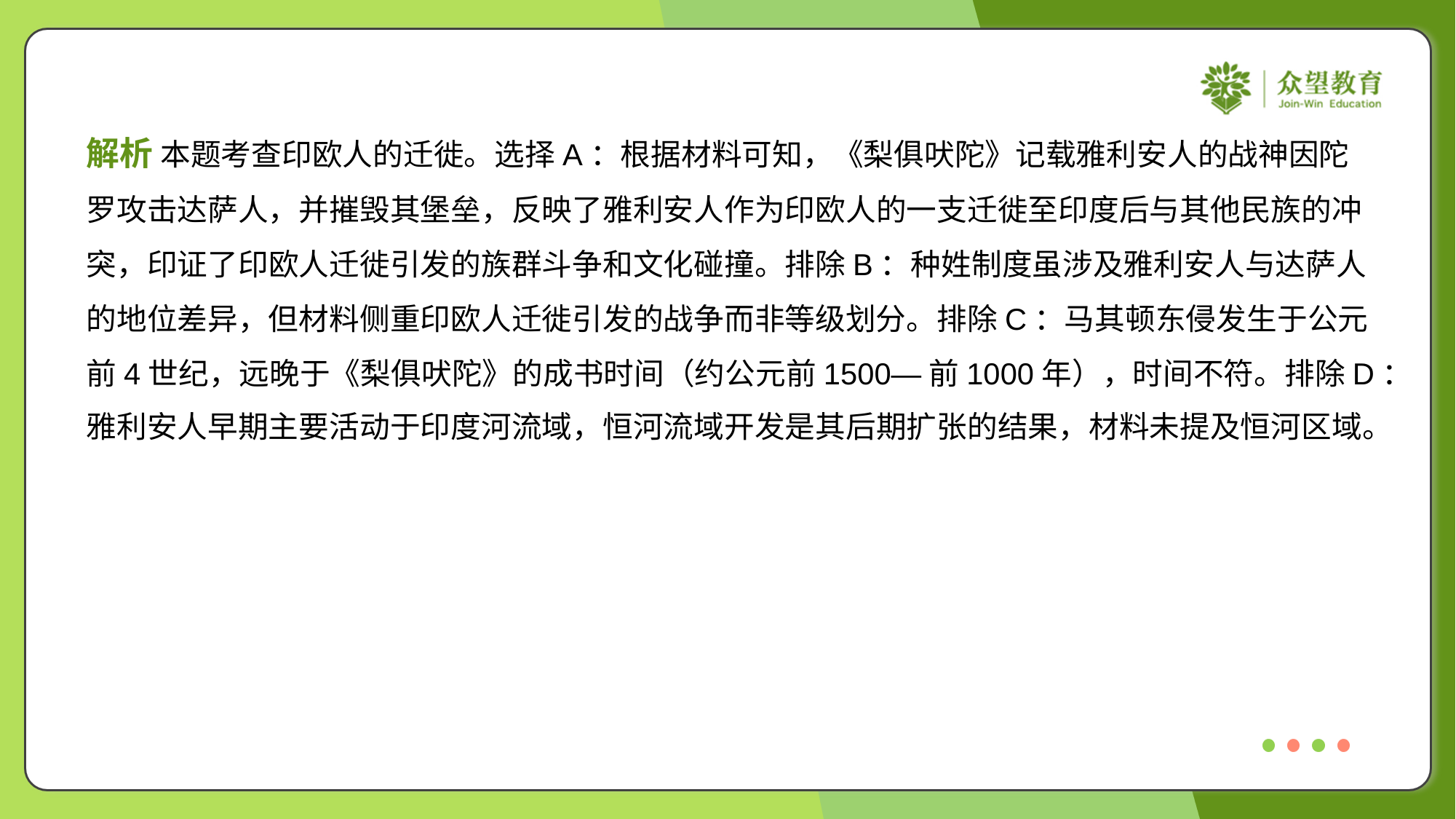

解析 本题考查印欧人的迁徙。选择A：根据材料可知，《梨俱吠陀》记载雅利安人的战神因陀
罗攻击达萨人，并摧毁其堡垒，反映了雅利安人作为印欧人的一支迁徙至印度后与其他民族的冲
突，印证了印欧人迁徙引发的族群斗争和文化碰撞。排除B：种姓制度虽涉及雅利安人与达萨人
的地位差异，但材料侧重印欧人迁徙引发的战争而非等级划分。排除C：马其顿东侵发生于公元
前4世纪，远晚于《梨俱吠陀》的成书时间（约公元前1500—前1000年），时间不符。排除D：
雅利安人早期主要活动于印度河流域，恒河流域开发是其后期扩张的结果，材料未提及恒河区域。